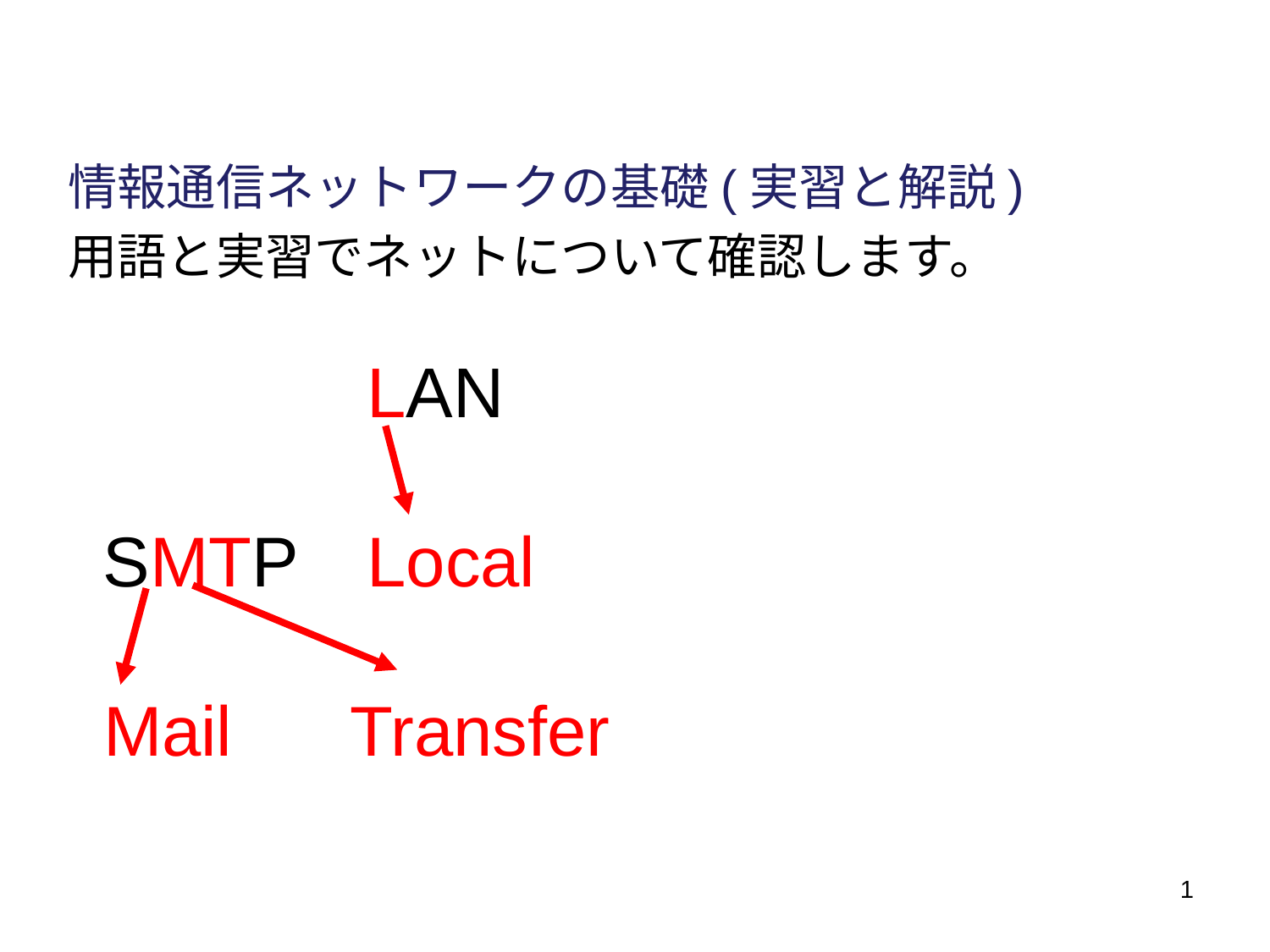

情報通信ネットワークの基礎(実習と解説)
用語と実習でネットについて確認します。
LAN

Local
SMTP

Mail      Transfer
1